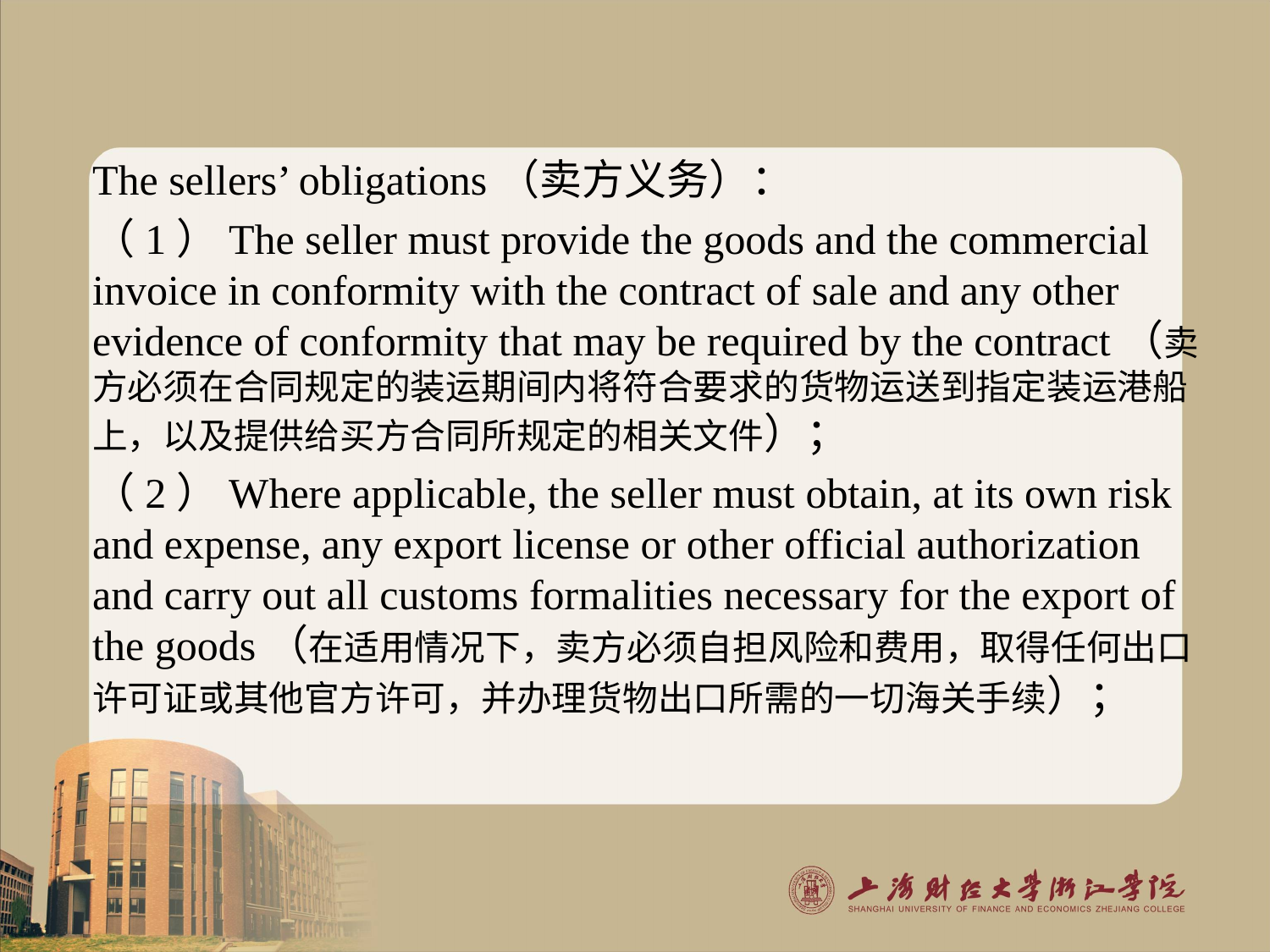

#
The sellers’ obligations（卖方义务）：
（1）The seller must provide the goods and the commercial invoice in conformity with the contract of sale and any other evidence of conformity that may be required by the contract（卖方必须在合同规定的装运期间内将符合要求的货物运送到指定装运港船上，以及提供给买方合同所规定的相关文件）；
（2）Where applicable, the seller must obtain, at its own risk and expense, any export license or other official authorization and carry out all customs formalities necessary for the export of the goods（在适用情况下，卖方必须自担风险和费用，取得任何出口许可证或其他官方许可，并办理货物出口所需的一切海关手续）；